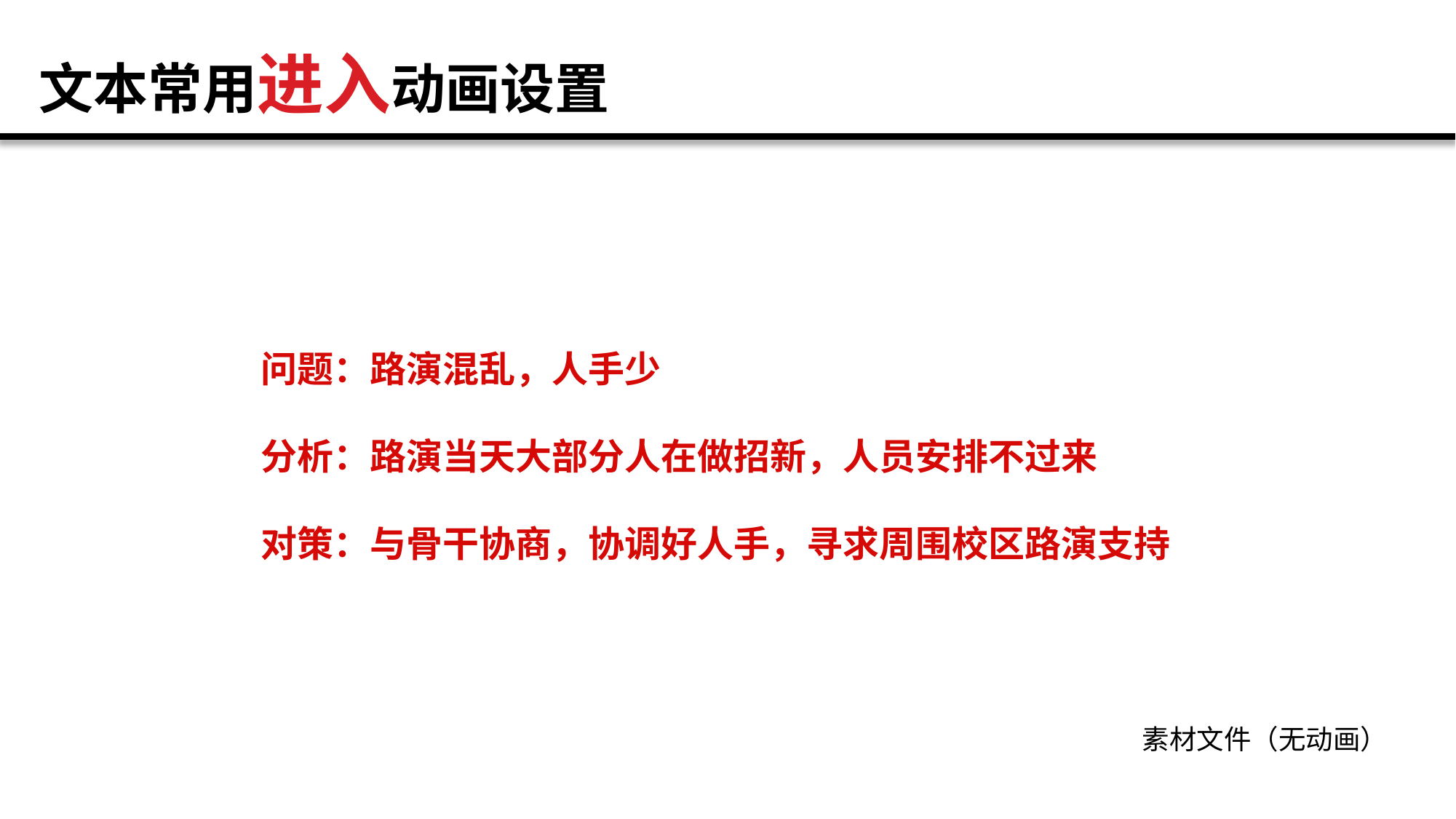

文本常用进入动画设置
问题：路演混乱，人手少
分析：路演当天大部分人在做招新，人员安排不过来
对策：与骨干协商，协调好人手，寻求周围校区路演支持
素材文件（无动画）